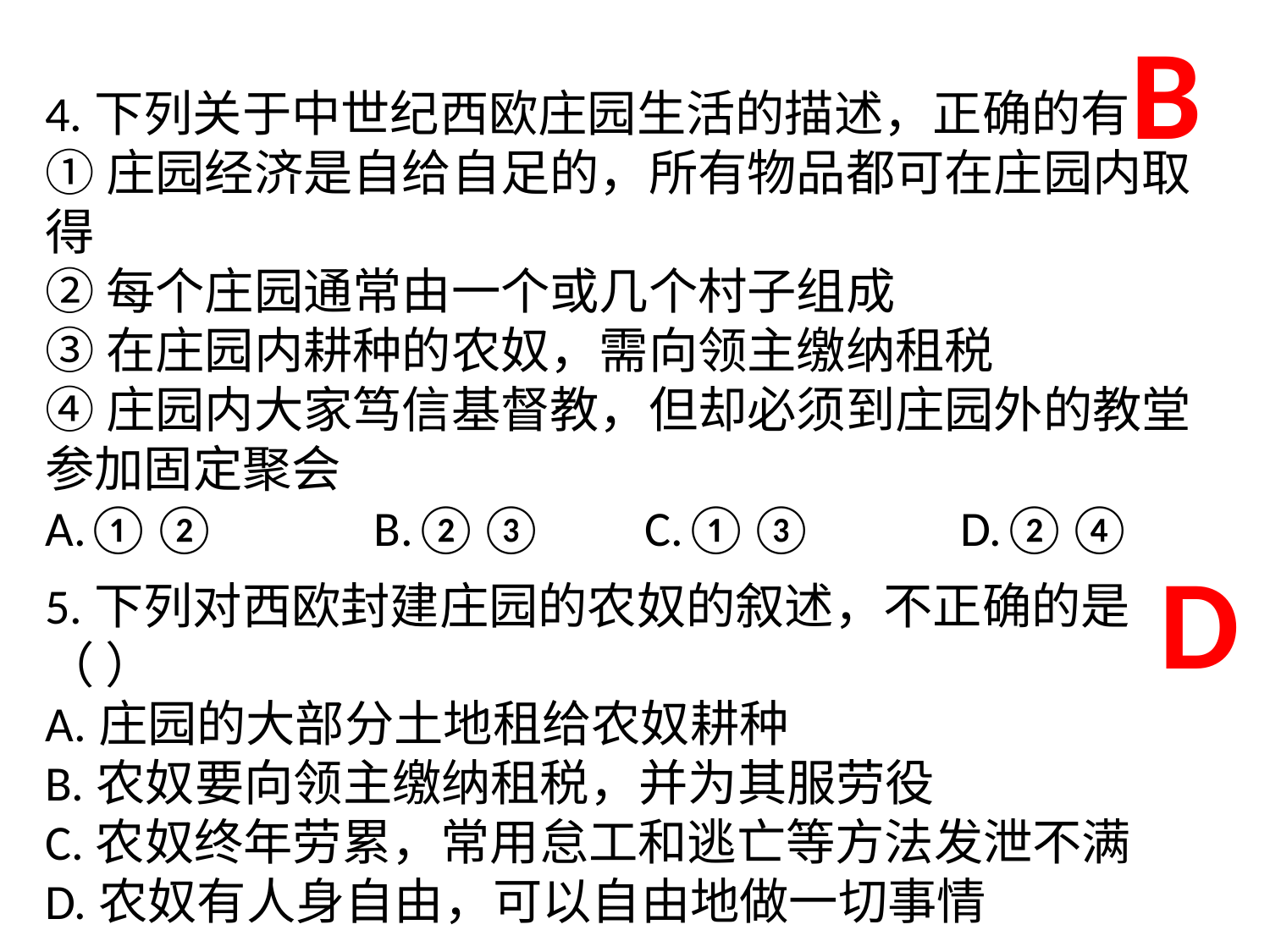

B
4.下列关于中世纪西欧庄园生活的描述，正确的有
①庄园经济是自给自足的，所有物品都可在庄园内取得
②每个庄园通常由一个或几个村子组成
③在庄园内耕种的农奴，需向领主缴纳租税
④庄园内大家笃信基督教，但却必须到庄园外的教堂参加固定聚会
A.①②              B.②③         C.①③             D.②④
D
5.下列对西欧封建庄园的农奴的叙述，不正确的是（ ）
A.庄园的大部分土地租给农奴耕种
B.农奴要向领主缴纳租税，并为其服劳役
C.农奴终年劳累，常用怠工和逃亡等方法发泄不满
D.农奴有人身自由，可以自由地做一切事情